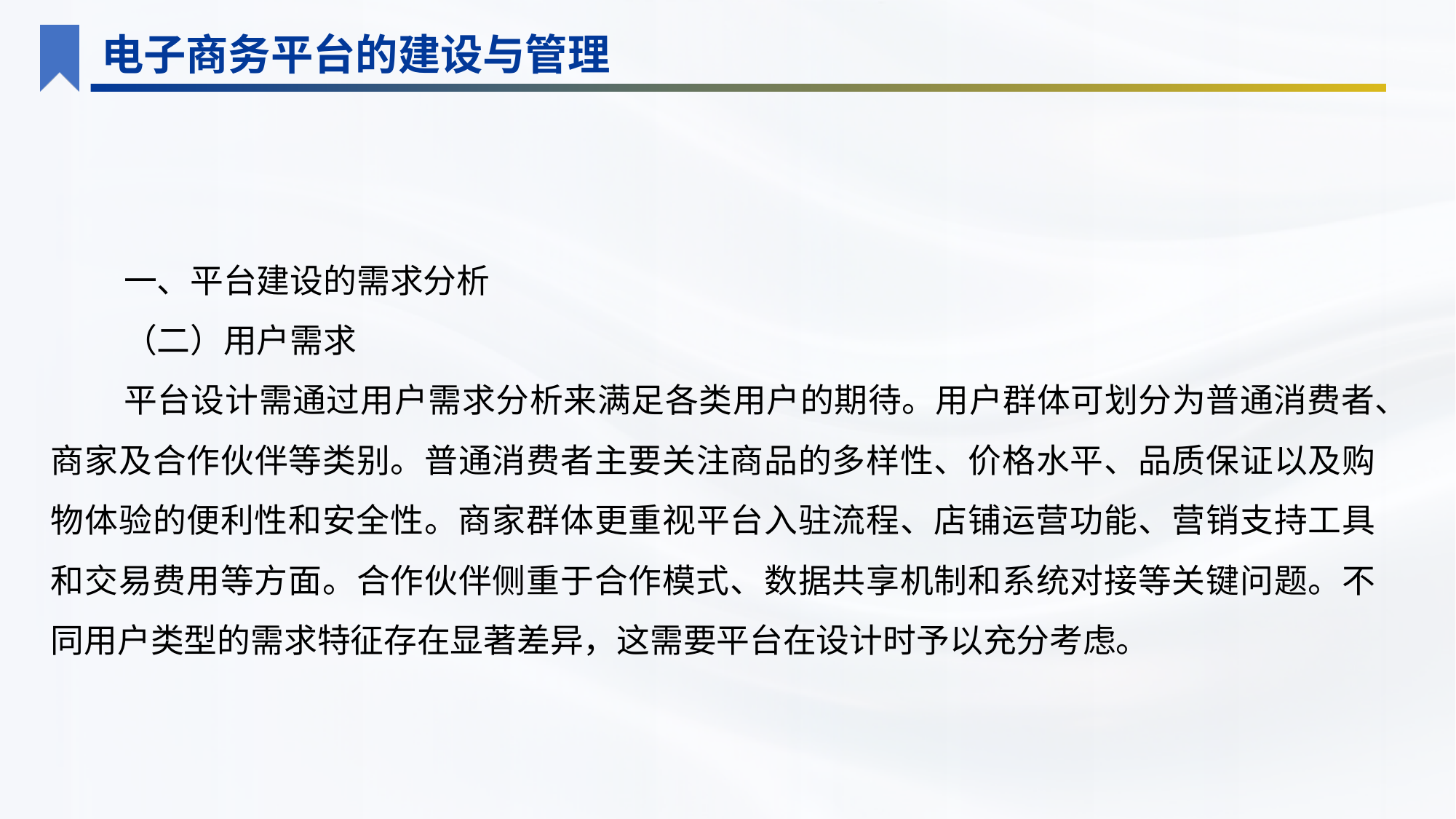

电子商务平台的建设与管理
一、平台建设的需求分析
（二）用户需求
平台设计需通过用户需求分析来满足各类用户的期待。用户群体可划分为普通消费者、商家及合作伙伴等类别。普通消费者主要关注商品的多样性、价格水平、品质保证以及购物体验的便利性和安全性。商家群体更重视平台入驻流程、店铺运营功能、营销支持工具和交易费用等方面。合作伙伴侧重于合作模式、数据共享机制和系统对接等关键问题。不同用户类型的需求特征存在显著差异，这需要平台在设计时予以充分考虑。